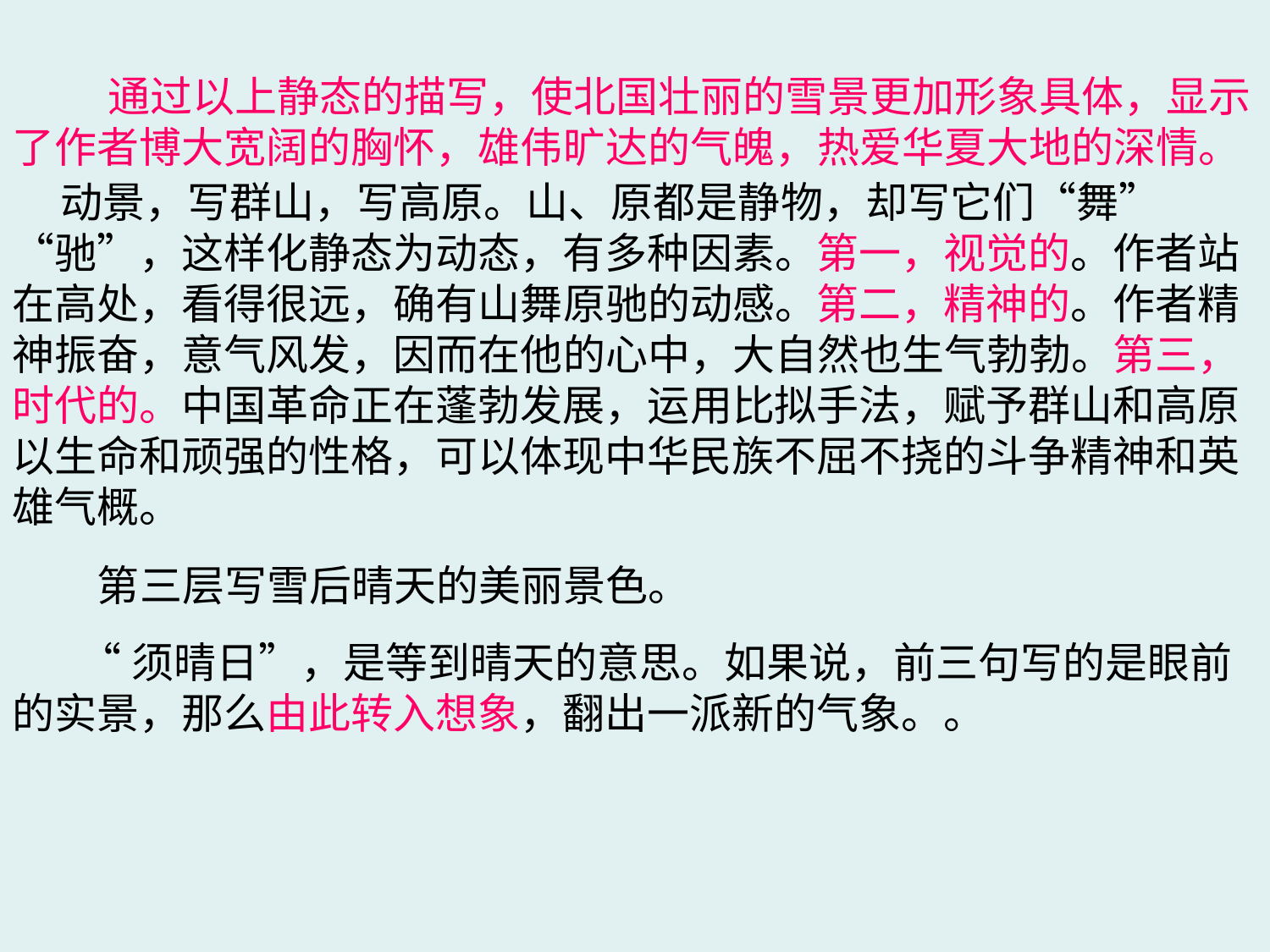

通过以上静态的描写，使北国壮丽的雪景更加形象具体，显示了作者博大宽阔的胸怀，雄伟旷达的气魄，热爱华夏大地的深情。
    动景，写群山，写高原。山、原都是静物，却写它们“舞” “驰”，这样化静态为动态，有多种因素。第一，视觉的。作者站在高处，看得很远，确有山舞原驰的动感。第二，精神的。作者精神振奋，意气风发，因而在他的心中，大自然也生气勃勃。第三，时代的。中国革命正在蓬勃发展，运用比拟手法，赋予群山和高原以生命和顽强的性格，可以体现中华民族不屈不挠的斗争精神和英雄气概。
第三层写雪后晴天的美丽景色。
       “须晴日”，是等到晴天的意思。如果说，前三句写的是眼前的实景，那么由此转入想象，翻出一派新的气象。。
#